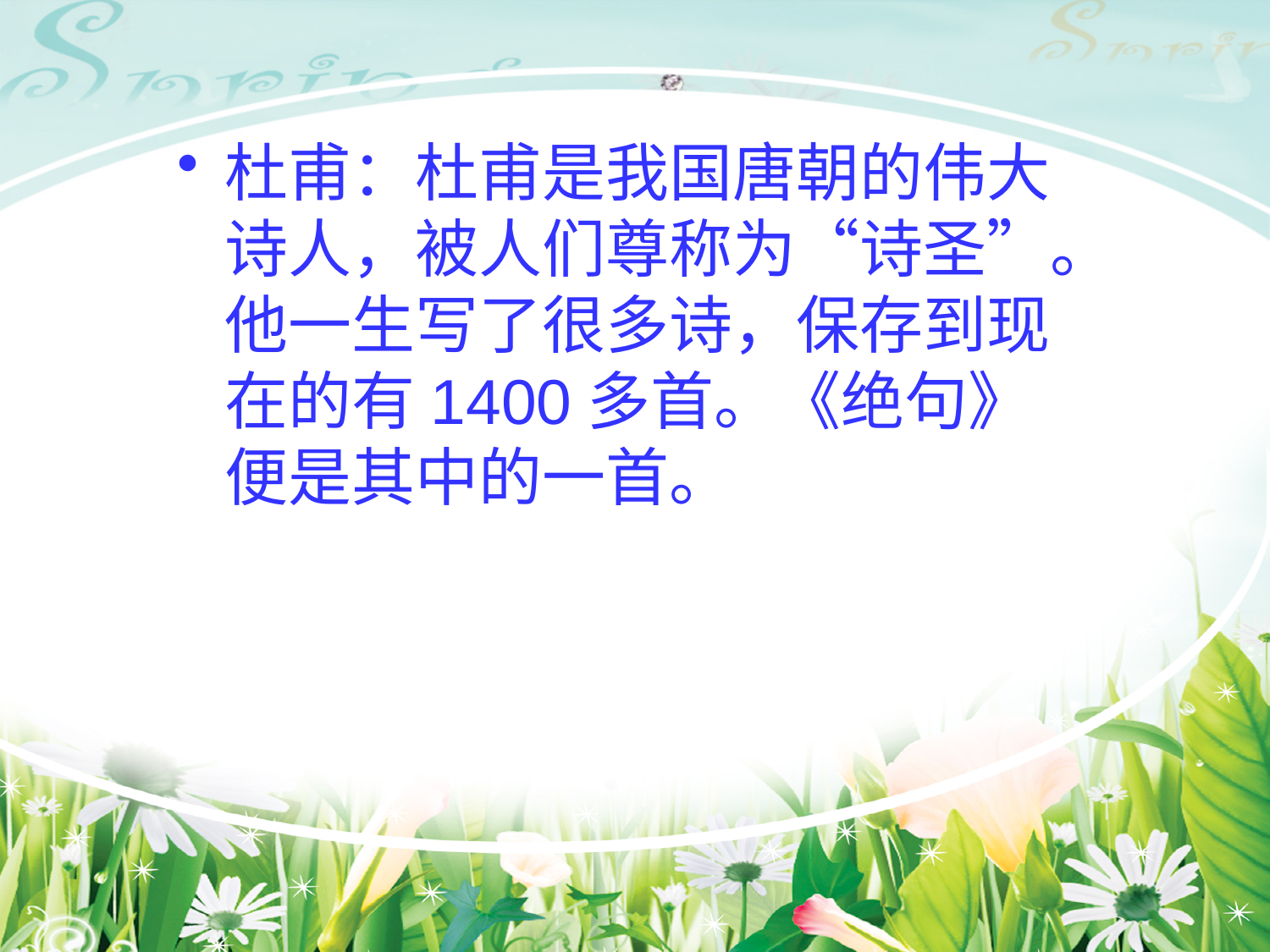

杜甫：杜甫是我国唐朝的伟大诗人，被人们尊称为“诗圣”。他一生写了很多诗，保存到现在的有1400多首。《绝句》便是其中的一首。